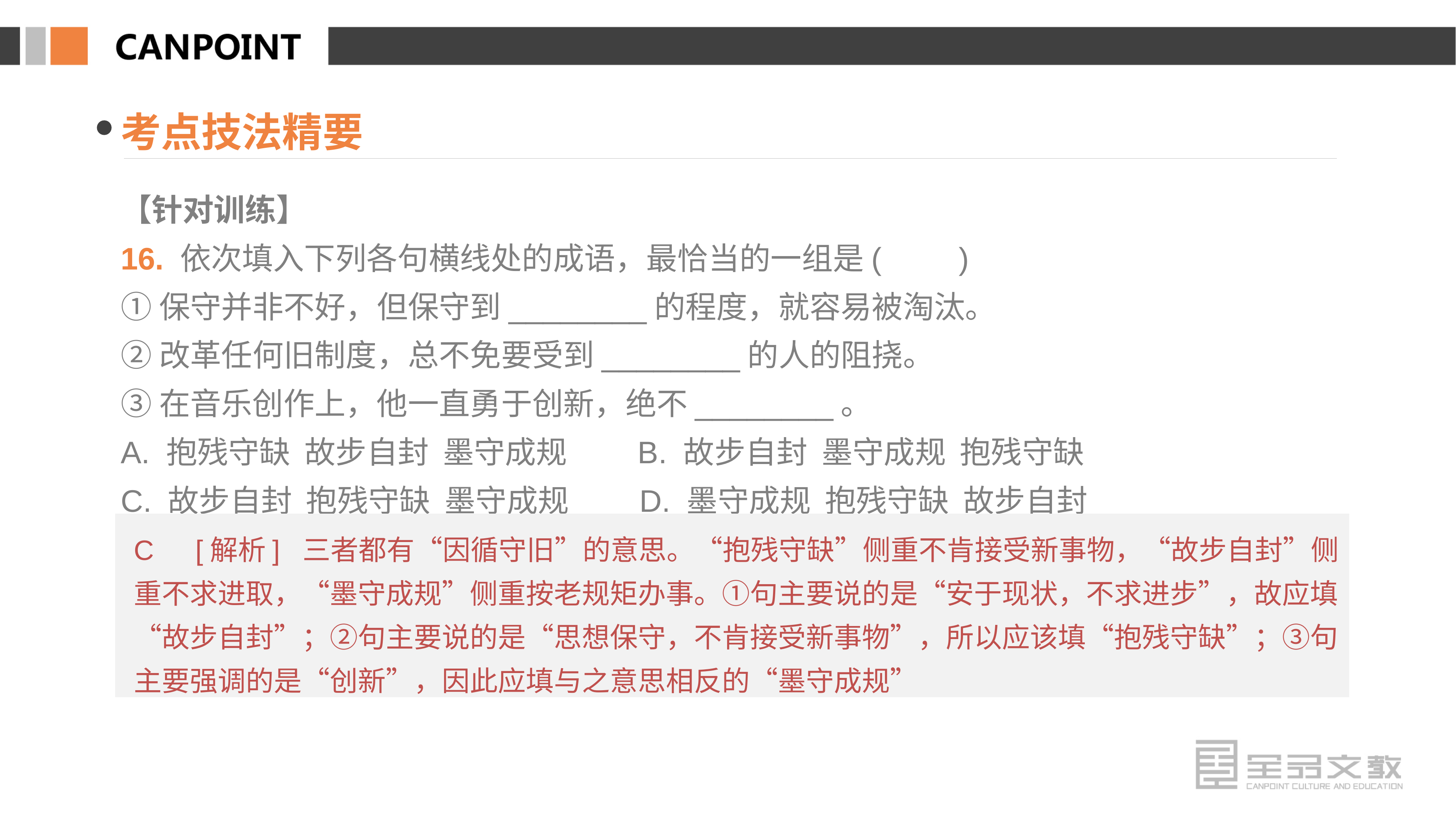

考点技法精要

【针对训练】
16. 依次填入下列各句横线处的成语，最恰当的一组是(　　)
①保守并非不好，但保守到________的程度，就容易被淘汰。
②改革任何旧制度，总不免要受到________的人的阻挠。
③在音乐创作上，他一直勇于创新，绝不________。
A. 抱残守缺  故步自封  墨守成规         B. 故步自封  墨守成规  抱残守缺
C. 故步自封  抱残守缺  墨守成规         D. 墨守成规  抱残守缺  故步自封

C　[解析]  三者都有“因循守旧”的意思。“抱残守缺”侧重不肯接受新事物，“故步自封”侧重不求进取，“墨守成规”侧重按老规矩办事。①句主要说的是“安于现状，不求进步”，故应填“故步自封”；②句主要说的是“思想保守，不肯接受新事物”，所以应该填“抱残守缺”；③句主要强调的是“创新”，因此应填与之意思相反的“墨守成规”